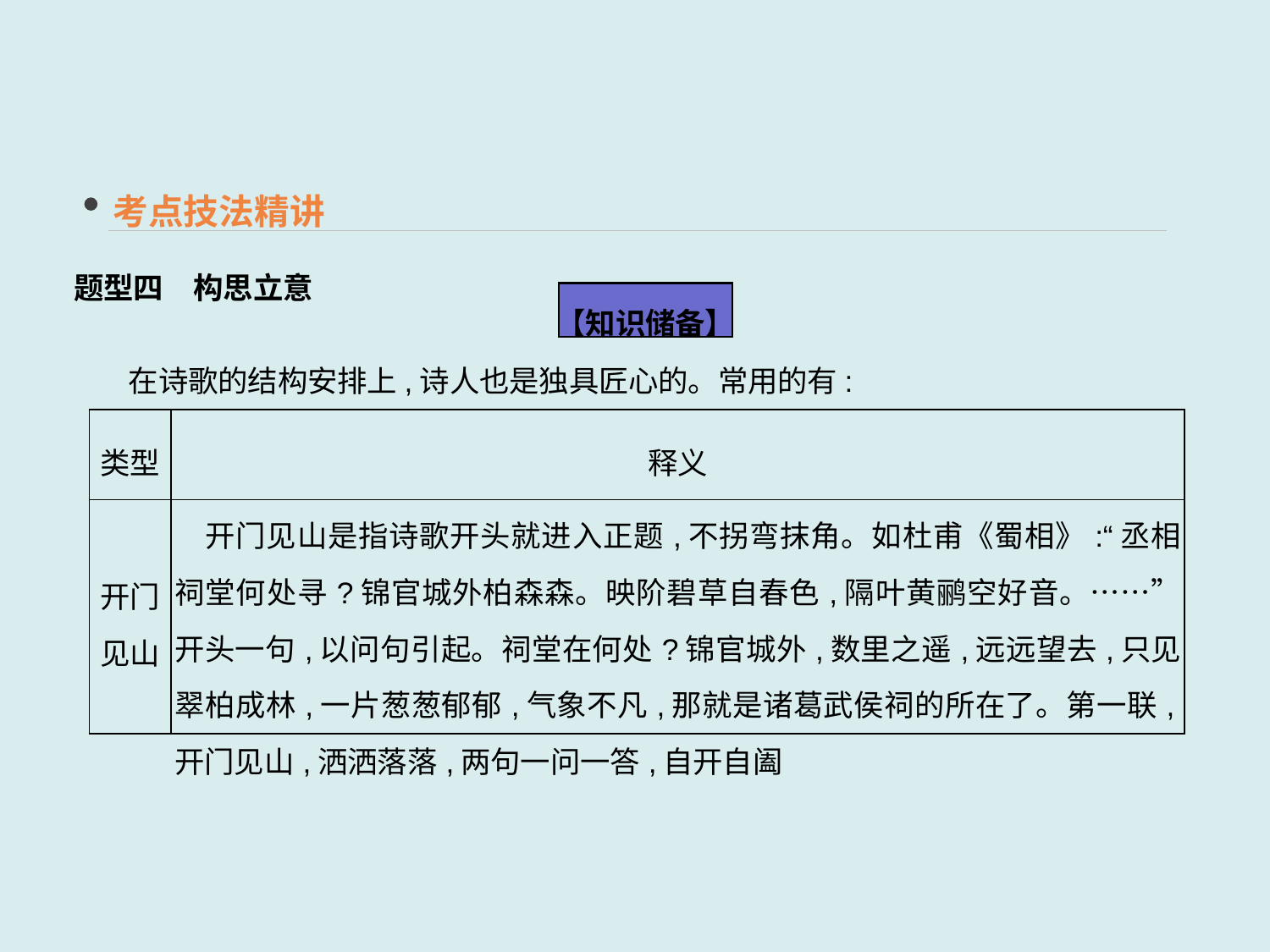

考点技法精讲

题型四　构思立意

       在诗歌的结构安排上,诗人也是独具匠心的。常用的有:

【知识储备】

| 类型 | 释义 |
| --- | --- |
| 开门见山 | 开门见山是指诗歌开头就进入正题,不拐弯抹角。如杜甫《蜀相》:“丞相祠堂何处寻?锦官城外柏森森。映阶碧草自春色,隔叶黄鹂空好音。……”开头一句,以问句引起。祠堂在何处?锦官城外,数里之遥,远远望去,只见翠柏成林,一片葱葱郁郁,气象不凡,那就是诸葛武侯祠的所在了。第一联,开门见山,洒洒落落,两句一问一答,自开自阖 |